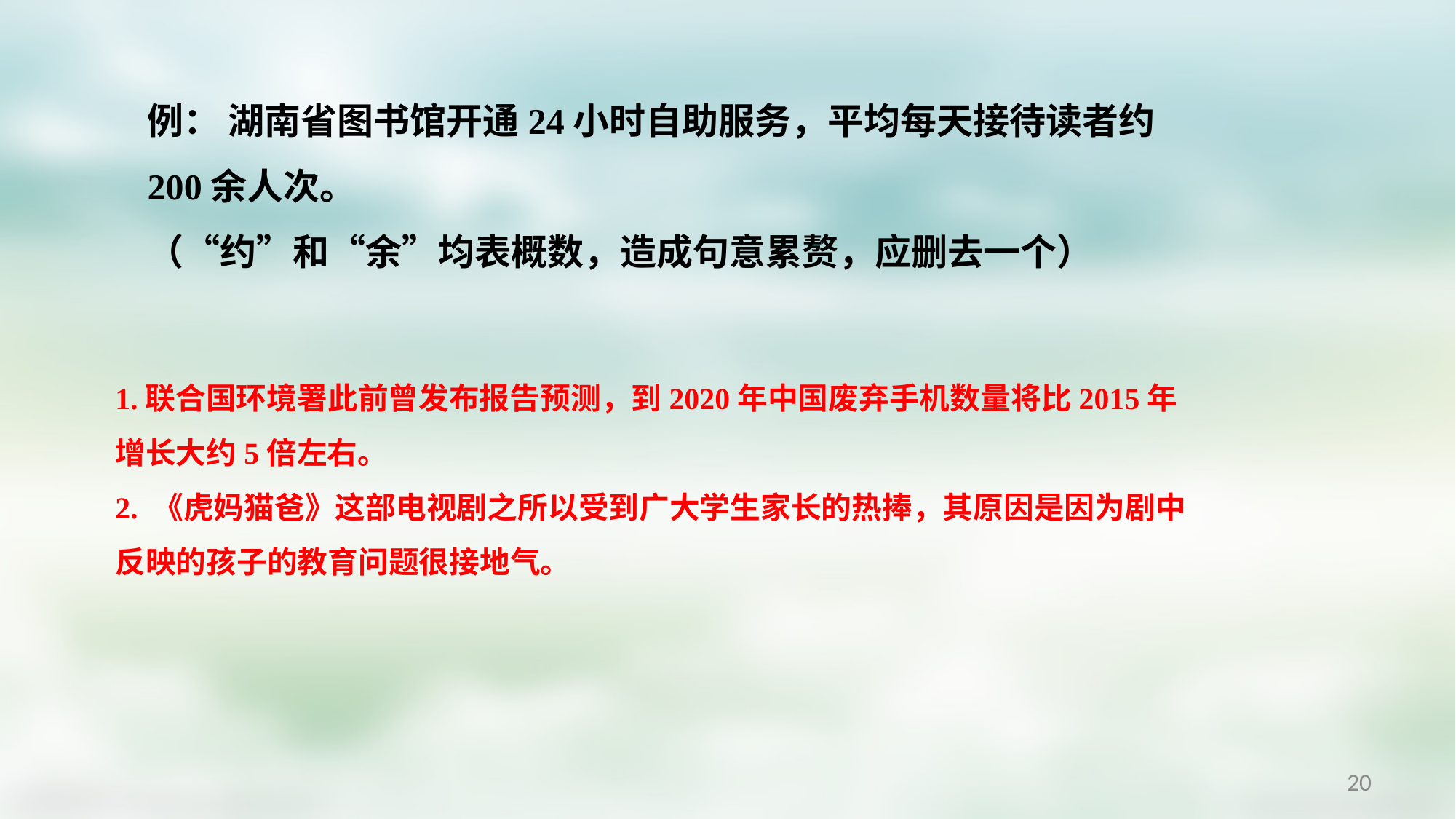

例： 湖南省图书馆开通24小时自助服务，平均每天接待读者约200余人次。
（“约”和“余”均表概数，造成句意累赘，应删去一个）
1.联合国环境署此前曾发布报告预测，到2020年中国废弃手机数量将比2015年增长大约5倍左右。
2. 《虎妈猫爸》这部电视剧之所以受到广大学生家长的热捧，其原因是因为剧中反映的孩子的教育问题很接地气。
20